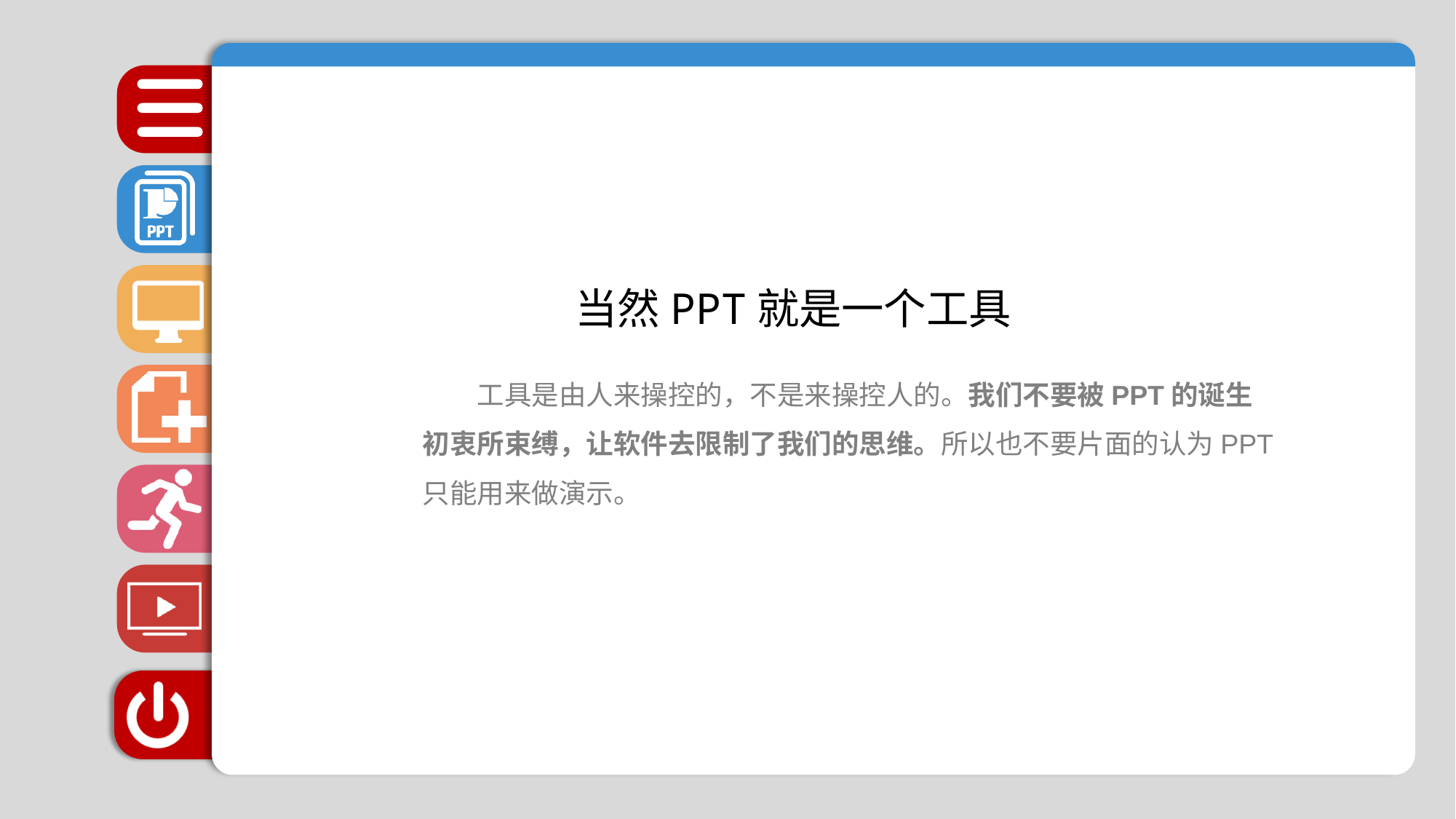

当然PPT就是一个工具
工具是由人来操控的，不是来操控人的。我们不要被PPT的诞生初衷所束缚，让软件去限制了我们的思维。所以也不要片面的认为PPT只能用来做演示。